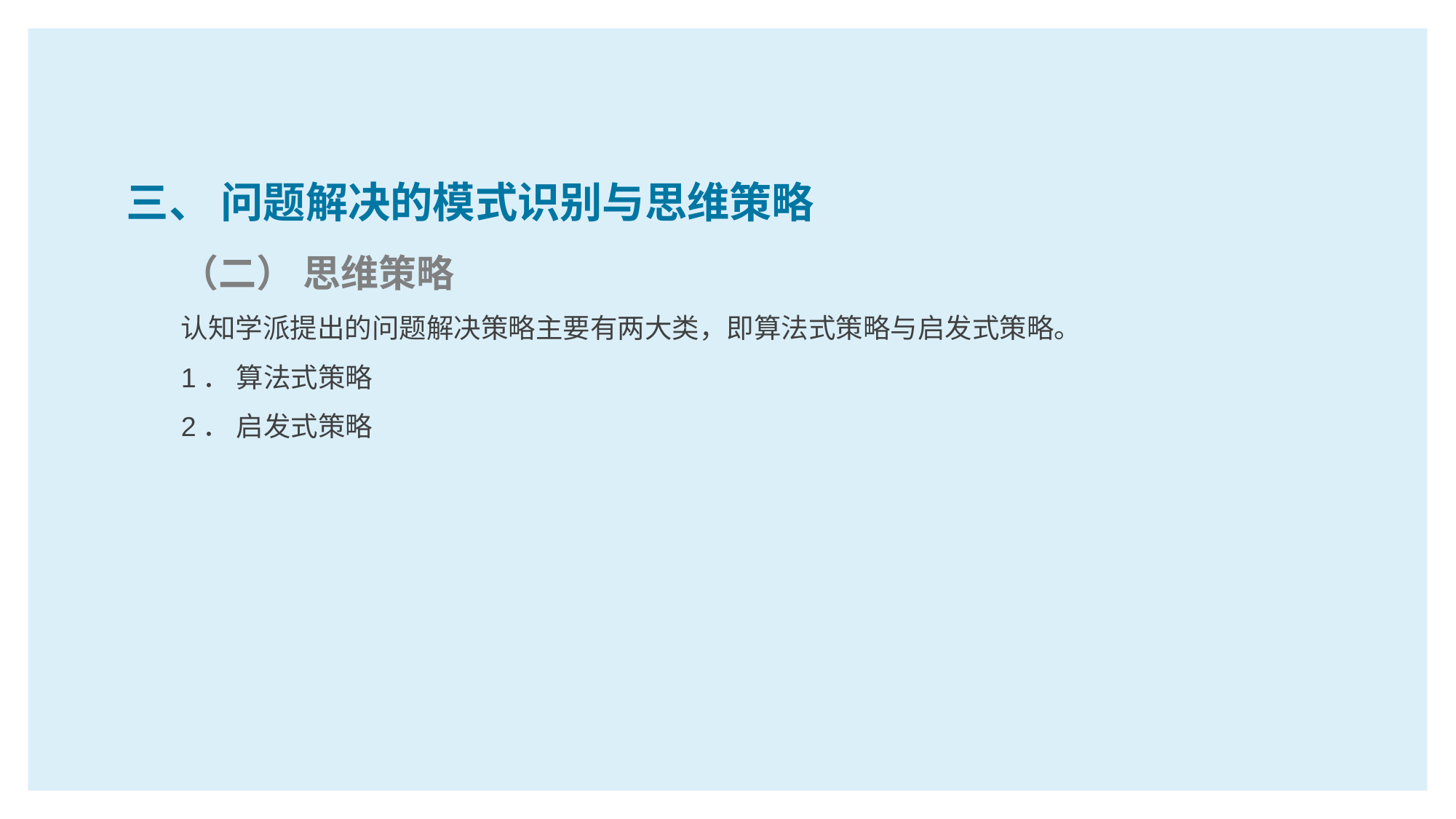

三、 问题解决的模式识别与思维策略
（二） 思维策略
认知学派提出的问题解决策略主要有两大类，即算法式策略与启发式策略。
1． 算法式策略
2． 启发式策略